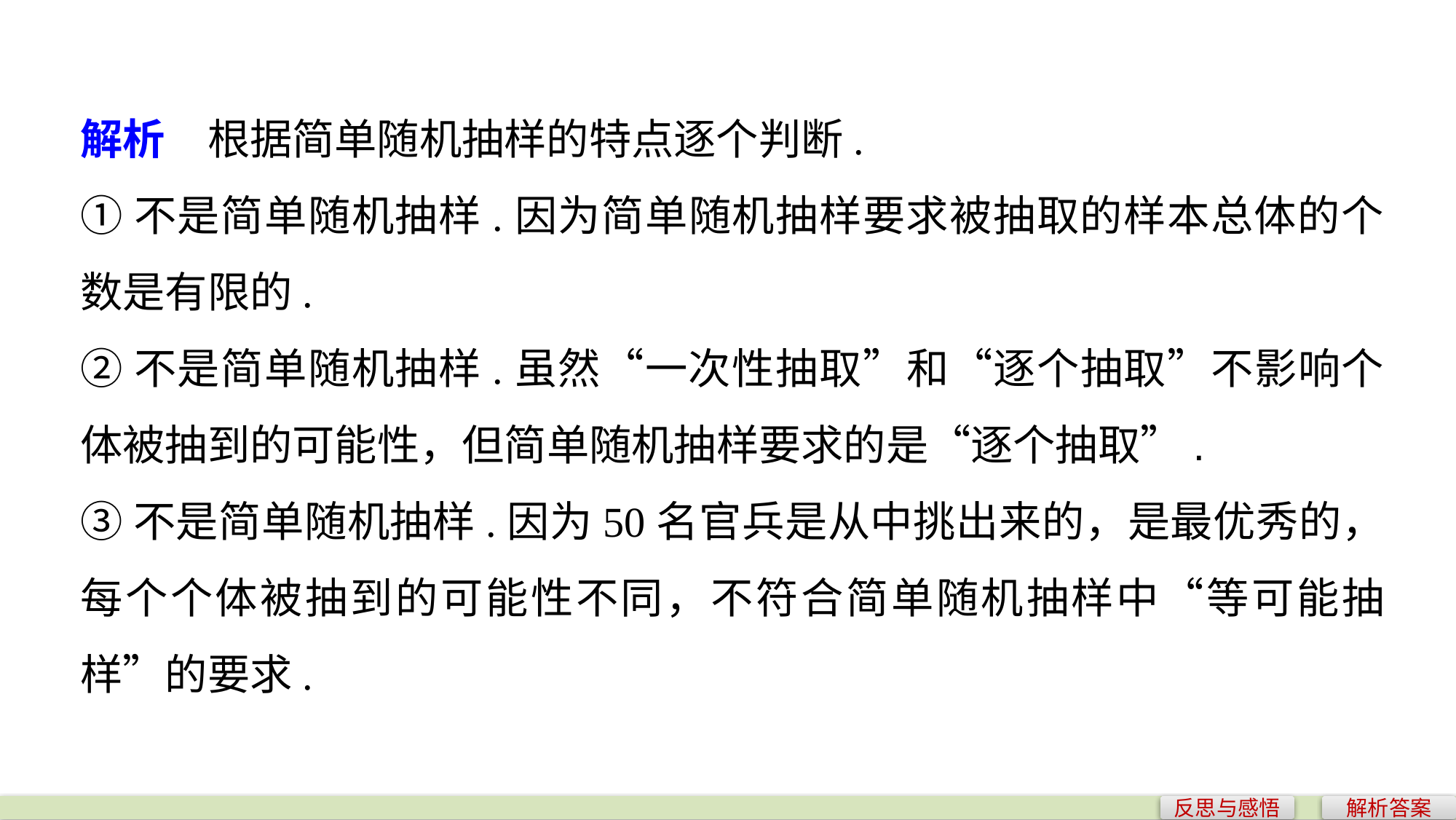

解析　根据简单随机抽样的特点逐个判断.
①不是简单随机抽样.因为简单随机抽样要求被抽取的样本总体的个数是有限的.
②不是简单随机抽样.虽然“一次性抽取”和“逐个抽取”不影响个体被抽到的可能性，但简单随机抽样要求的是“逐个抽取”.
③不是简单随机抽样.因为50名官兵是从中挑出来的，是最优秀的，每个个体被抽到的可能性不同，不符合简单随机抽样中“等可能抽样”的要求.
反思与感悟
解析答案